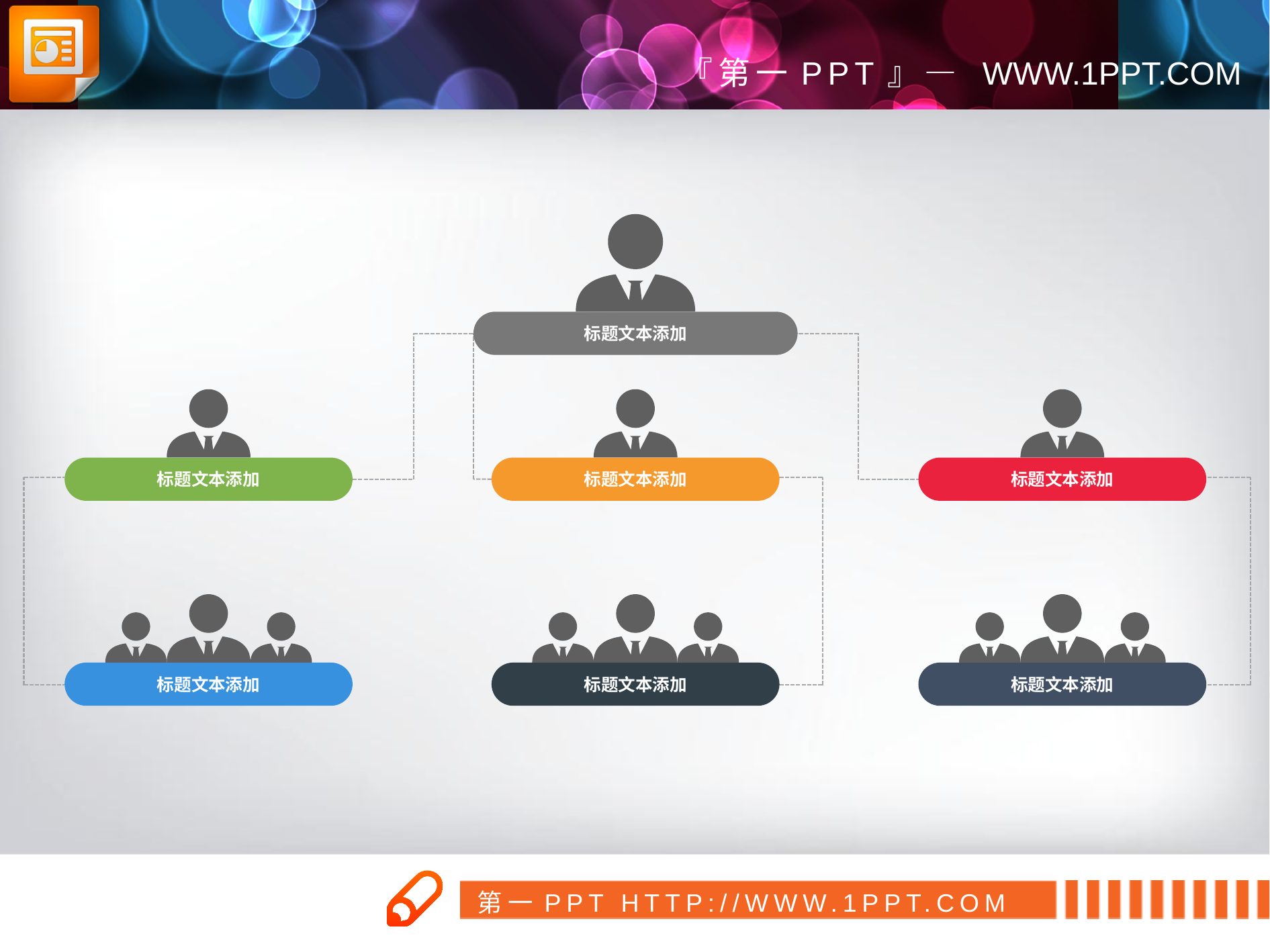

标题文本添加

标题文本添加
标题文本添加
标题文本添加

标题文本添加
标题文本添加
标题文本添加